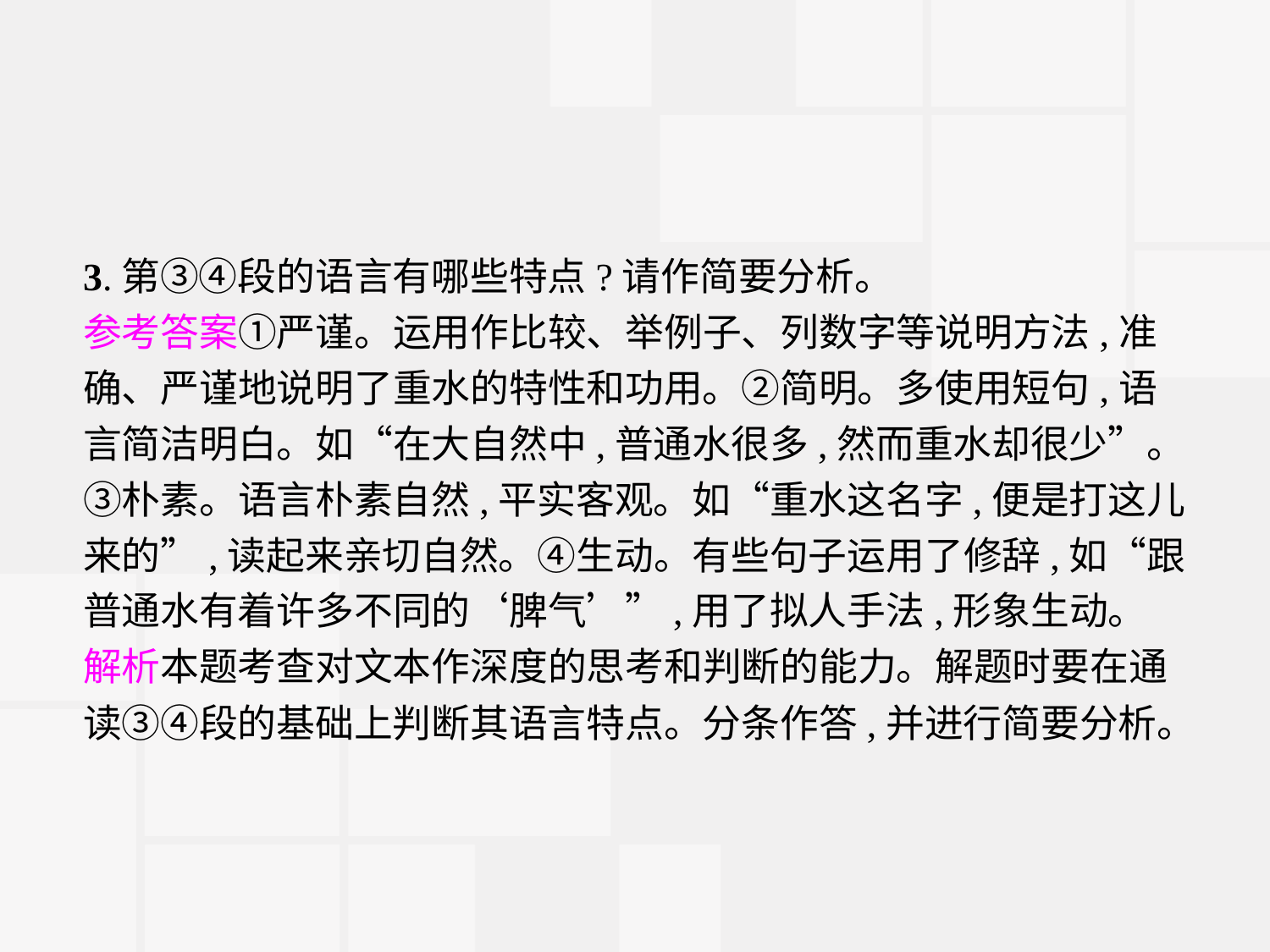

3.第③④段的语言有哪些特点?请作简要分析。
参考答案①严谨。运用作比较、举例子、列数字等说明方法,准确、严谨地说明了重水的特性和功用。②简明。多使用短句,语言简洁明白。如“在大自然中,普通水很多,然而重水却很少”。③朴素。语言朴素自然,平实客观。如“重水这名字,便是打这儿来的”,读起来亲切自然。④生动。有些句子运用了修辞,如“跟普通水有着许多不同的‘脾气’”,用了拟人手法,形象生动。
解析本题考查对文本作深度的思考和判断的能力。解题时要在通读③④段的基础上判断其语言特点。分条作答,并进行简要分析。